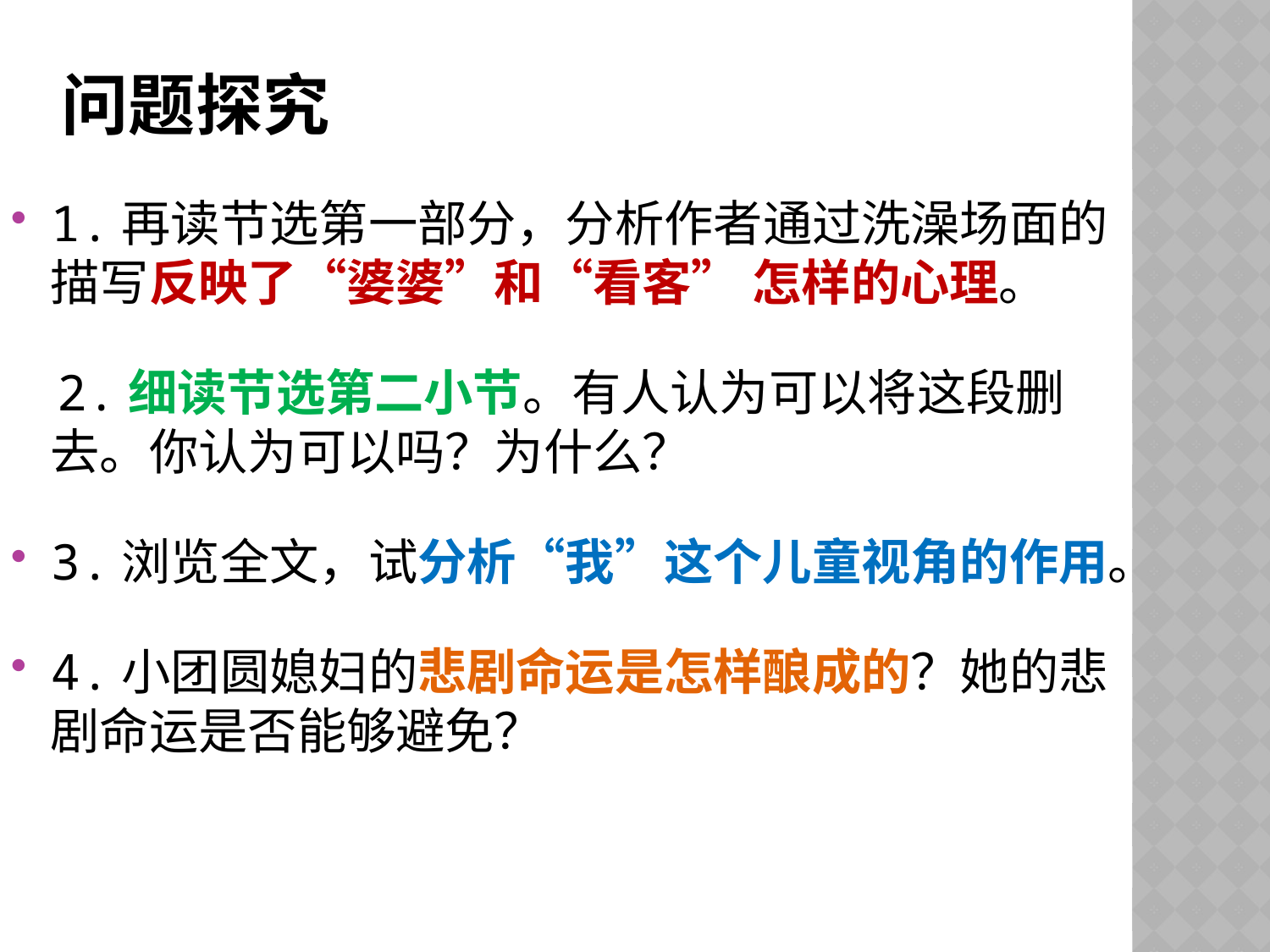

# 问题探究
1.再读节选第一部分，分析作者通过洗澡场面的描写反映了“婆婆”和“看客” 怎样的心理。

   2.细读节选第二小节。有人认为可以将这段删去。你认为可以吗？为什么？

3.浏览全文，试分析“我”这个儿童视角的作用。

4.小团圆媳妇的悲剧命运是怎样酿成的？她的悲剧命运是否能够避免？